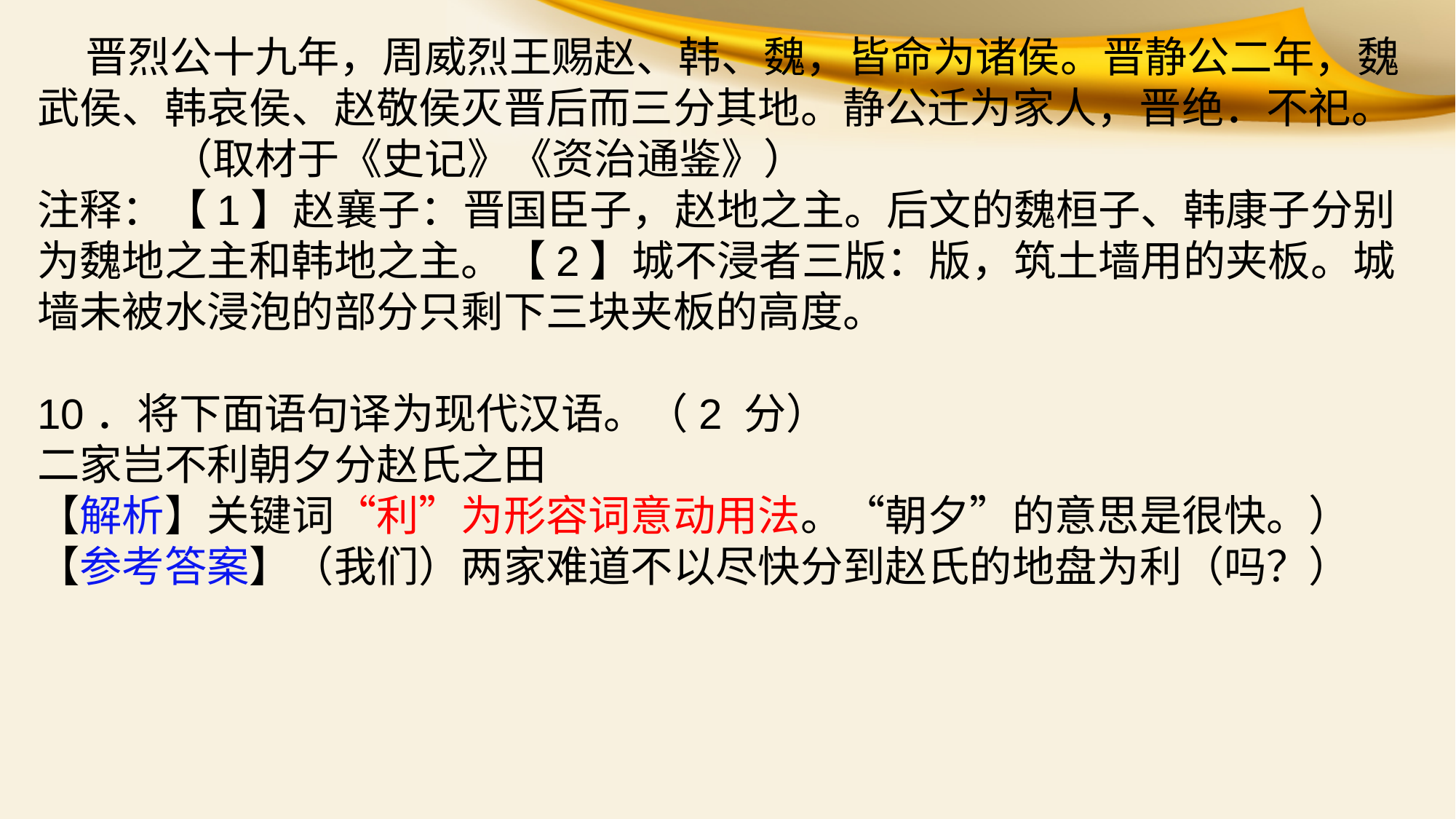

晋烈公十九年，周威烈王赐赵、韩、魏，皆命为诸侯。晋静公二年，魏武侯、韩哀侯、赵敬侯灭晋后而三分其地。静公迁为家人，晋绝．不祀。
             （取材于《史记》《资治通鉴》）
注释：【1】赵襄子：晋国臣子，赵地之主。后文的魏桓子、韩康子分别为魏地之主和韩地之主。【2】城不浸者三版：版，筑土墙用的夹板。城墙未被水浸泡的部分只剩下三块夹板的高度。

10．将下面语句译为现代汉语。（2 分）
二家岂不利朝夕分赵氏之田
【解析】关键词“利”为形容词意动用法。“朝夕”的意思是很快。）
【参考答案】（我们）两家难道不以尽快分到赵氏的地盘为利（吗？）